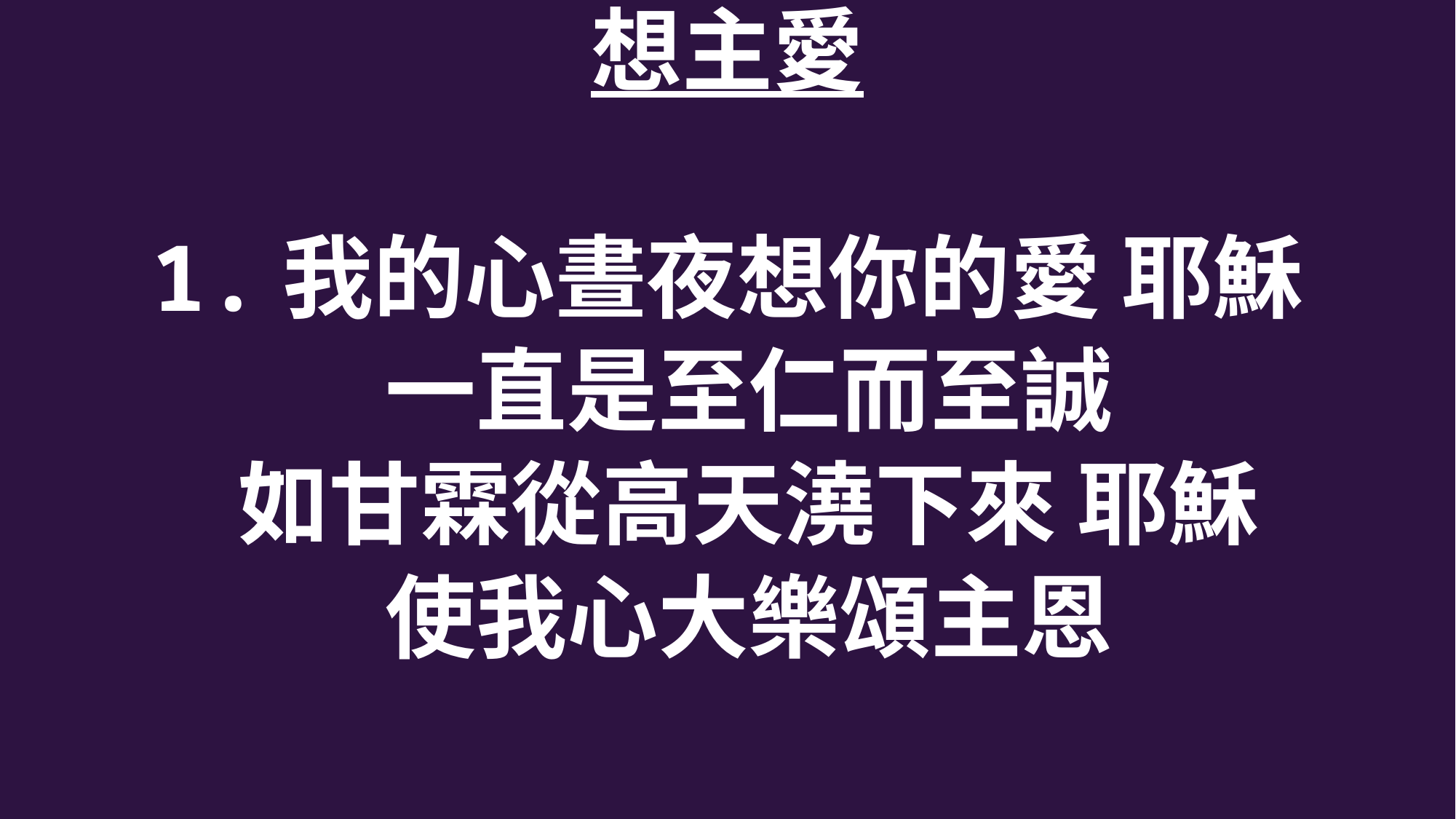

想主愛

1.我的心晝夜想你的愛 耶穌
 一直是至仁而至誠
 如甘霖從高天澆下來 耶穌
 使我心大樂頌主恩